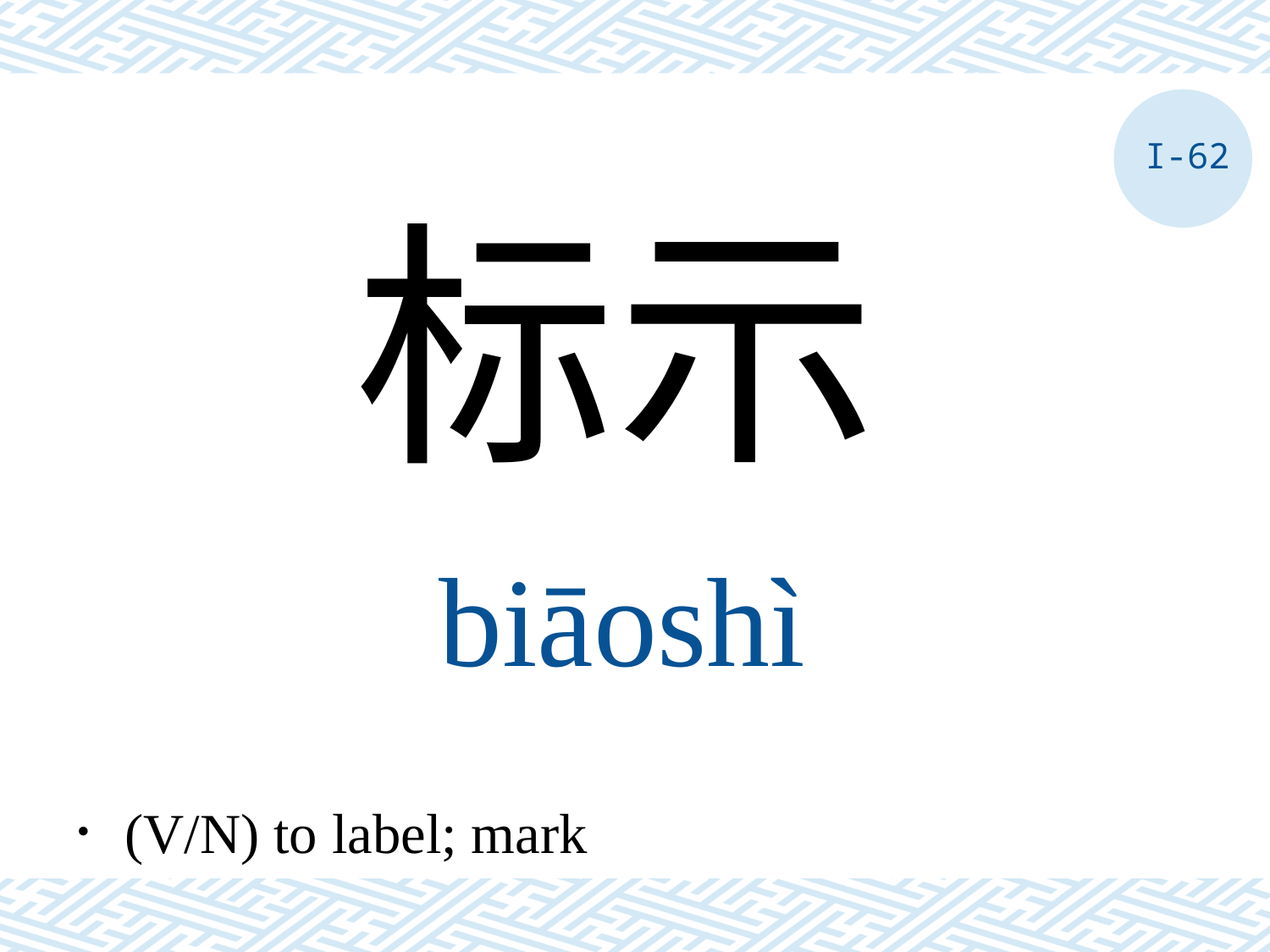

I-62
标示
biāoshì
．(V/N) to label; mark